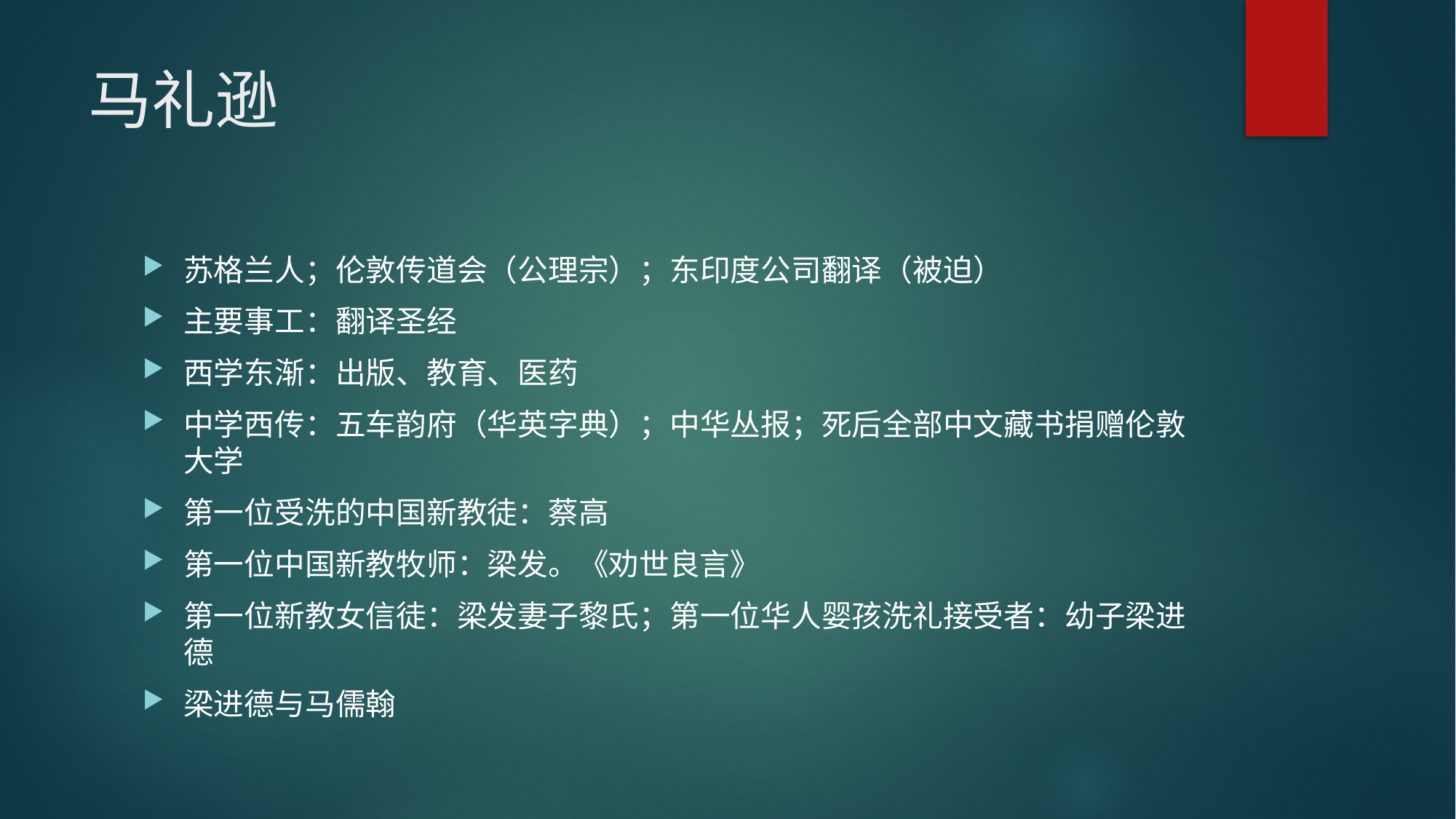

# 马礼逊
苏格兰人；伦敦传道会（公理宗）；东印度公司翻译（被迫）
主要事工：翻译圣经
西学东渐：出版、教育、医药
中学西传：五车韵府（华英字典）；中华丛报；死后全部中文藏书捐赠伦敦大学
第一位受洗的中国新教徒：蔡高
第一位中国新教牧师：梁发。《劝世良言》
第一位新教女信徒：梁发妻子黎氏；第一位华人婴孩洗礼接受者：幼子梁进德
梁进德与马儒翰